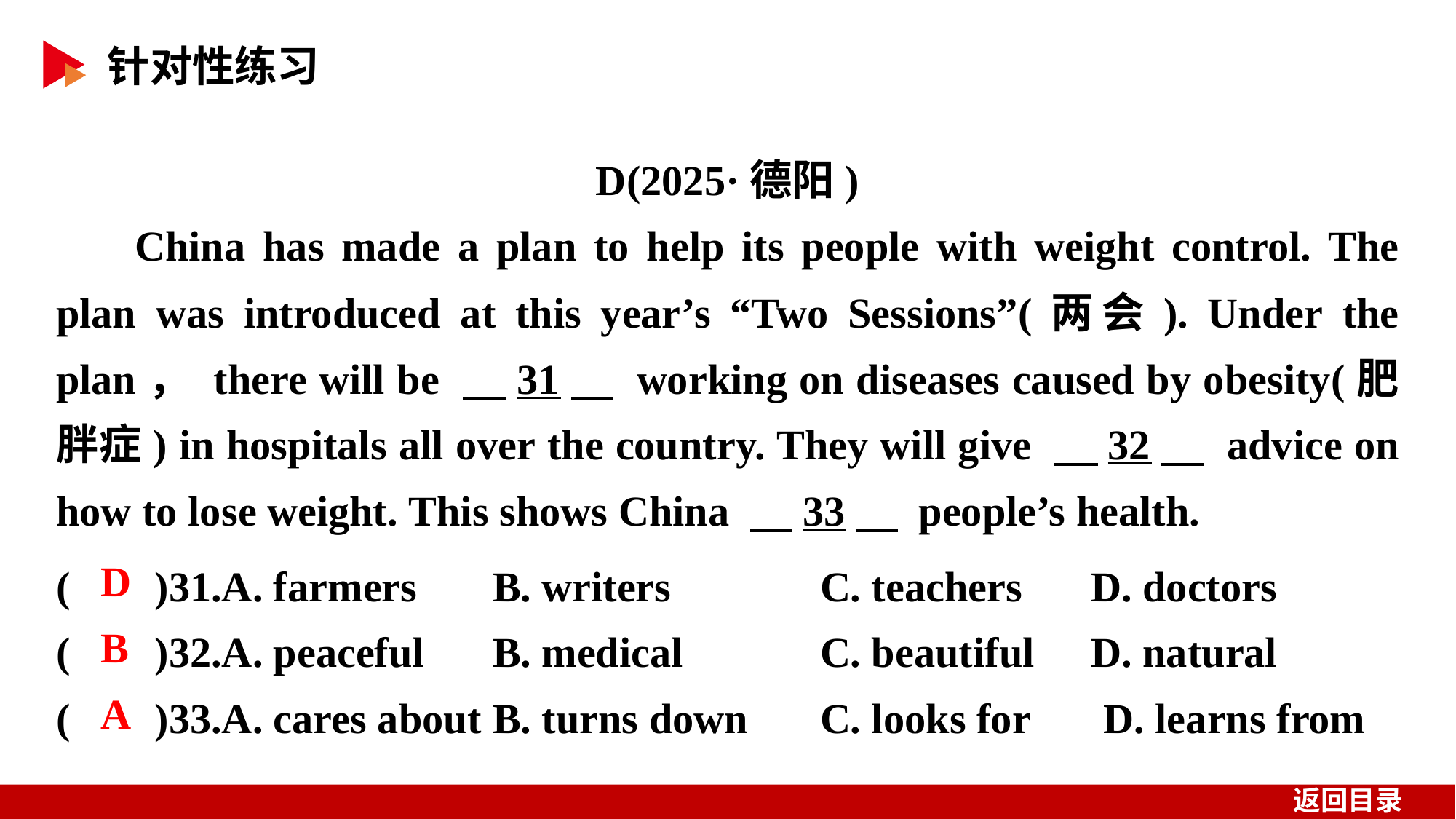

D(2025·德阳)
China has made a plan to help its people with weight control. The plan was introduced at this year’s “Two Sessions”(两会). Under the plan， there will be 　31　 working on diseases caused by obesity(肥胖症) in hospitals all over the country. They will give 　32　 advice on how to lose weight. This shows China 　33　 people’s health.
(        )31.A. farmers     	B. writers		C. teachers 	　D. doctors
(        )32.A. peaceful   	B. medical		C. beautiful	　D. natural
(        )33.A. cares about	B. turns down	C. looks for 　D. learns from
   D
   B
   A